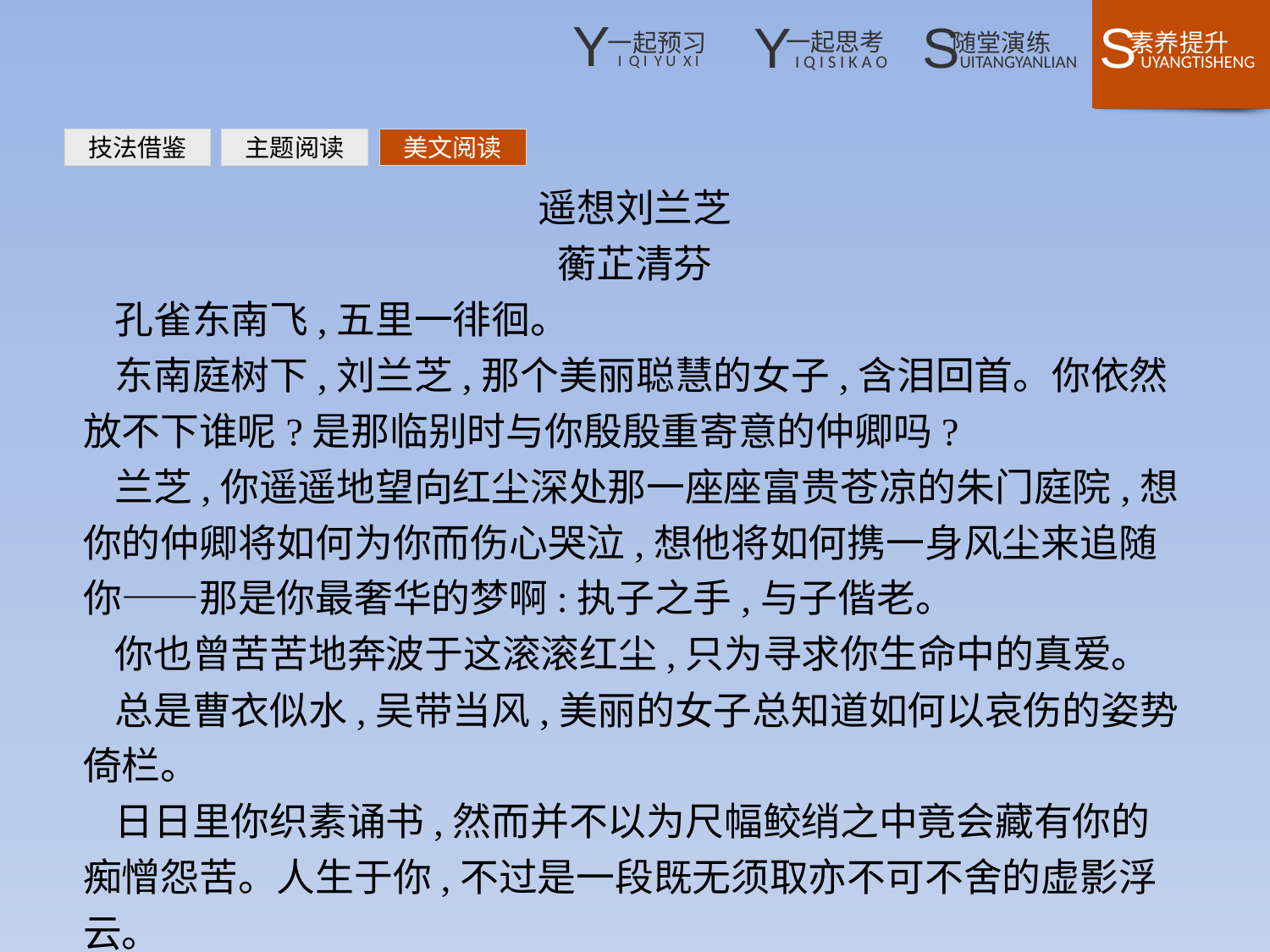

技法借鉴
主题阅读
美文阅读
遥想刘兰芝
蘅芷清芬
孔雀东南飞,五里一徘徊。
东南庭树下,刘兰芝,那个美丽聪慧的女子,含泪回首。你依然放不下谁呢?是那临别时与你殷殷重寄意的仲卿吗?
兰芝,你遥遥地望向红尘深处那一座座富贵苍凉的朱门庭院,想你的仲卿将如何为你而伤心哭泣,想他将如何携一身风尘来追随你——那是你最奢华的梦啊:执子之手,与子偕老。
你也曾苦苦地奔波于这滚滚红尘,只为寻求你生命中的真爱。
总是曹衣似水,吴带当风,美丽的女子总知道如何以哀伤的姿势倚栏。
日日里你织素诵书,然而并不以为尺幅鲛绡之中竟会藏有你的痴憎怨苦。人生于你,不过是一段既无须取亦不可不舍的虚影浮云。